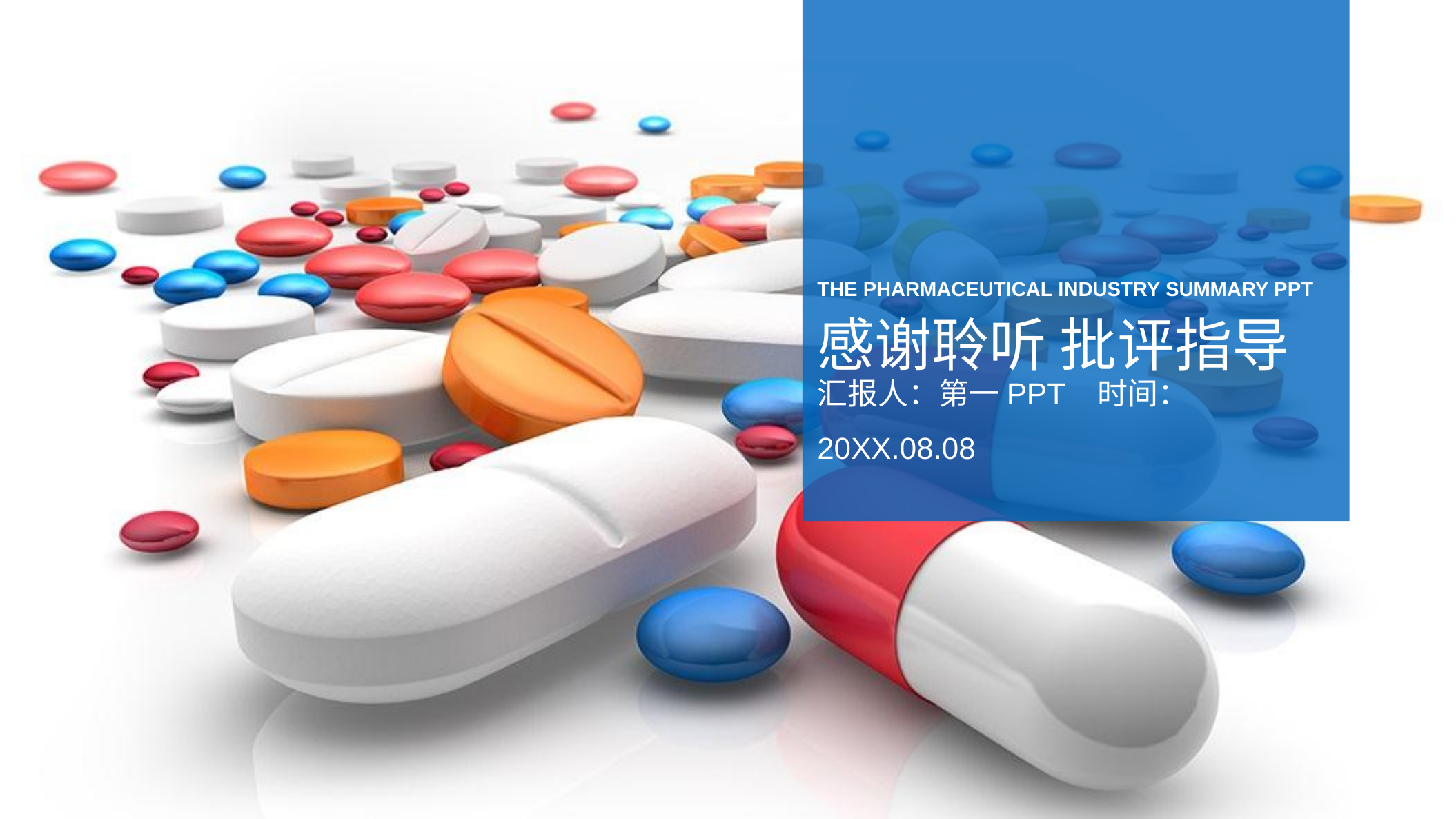

THE PHARMACEUTICAL INDUSTRY SUMMARY PPT
感谢聆听 批评指导
汇报人：第一PPT   时间：20XX.08.08